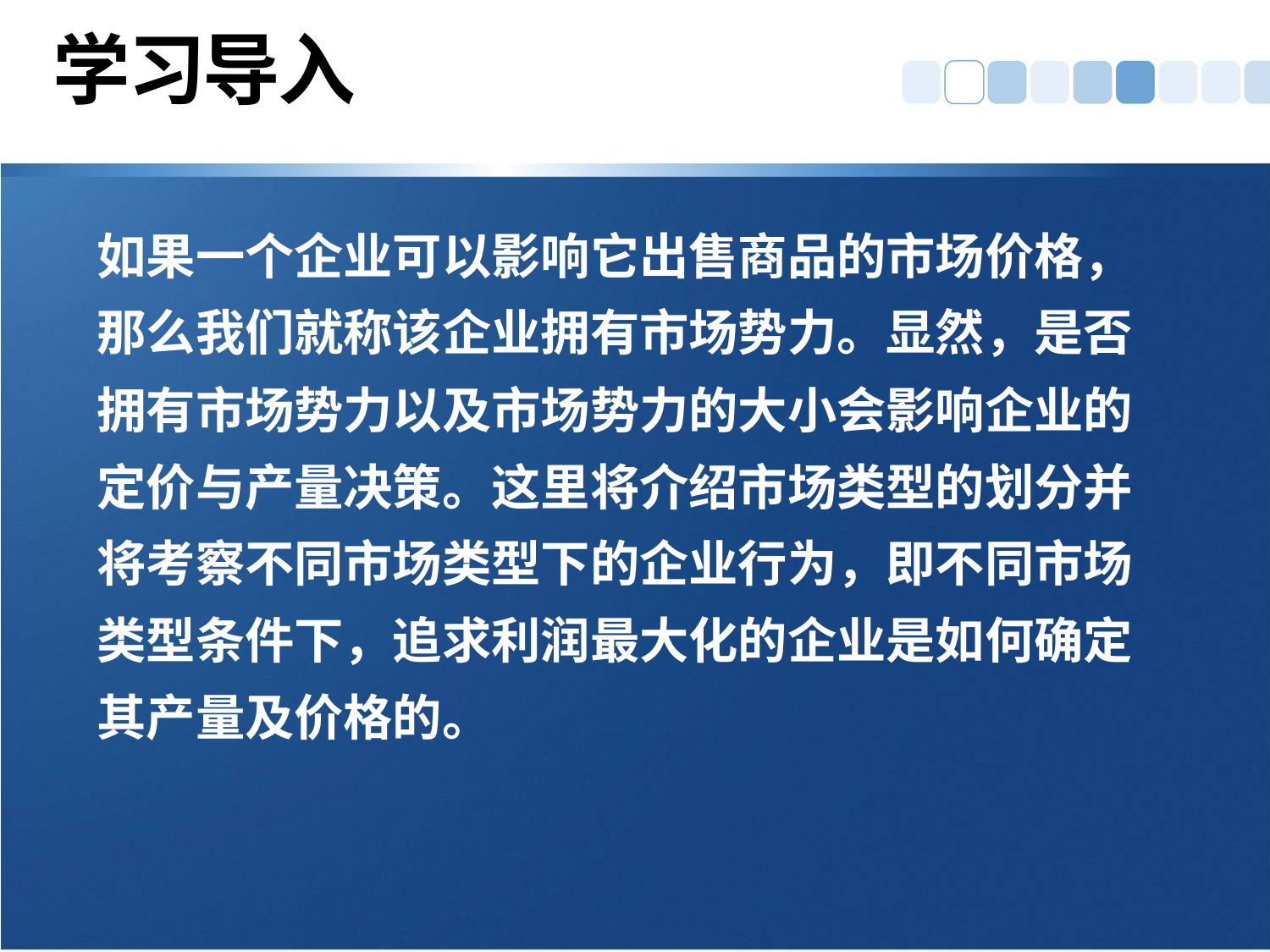

# 学习导入
如果一个企业可以影响它出售商品的市场价格，那么我们就称该企业拥有市场势力。显然，是否拥有市场势力以及市场势力的大小会影响企业的定价与产量决策。这里将介绍市场类型的划分并将考察不同市场类型下的企业行为，即不同市场类型条件下，追求利润最大化的企业是如何确定其产量及价格的。